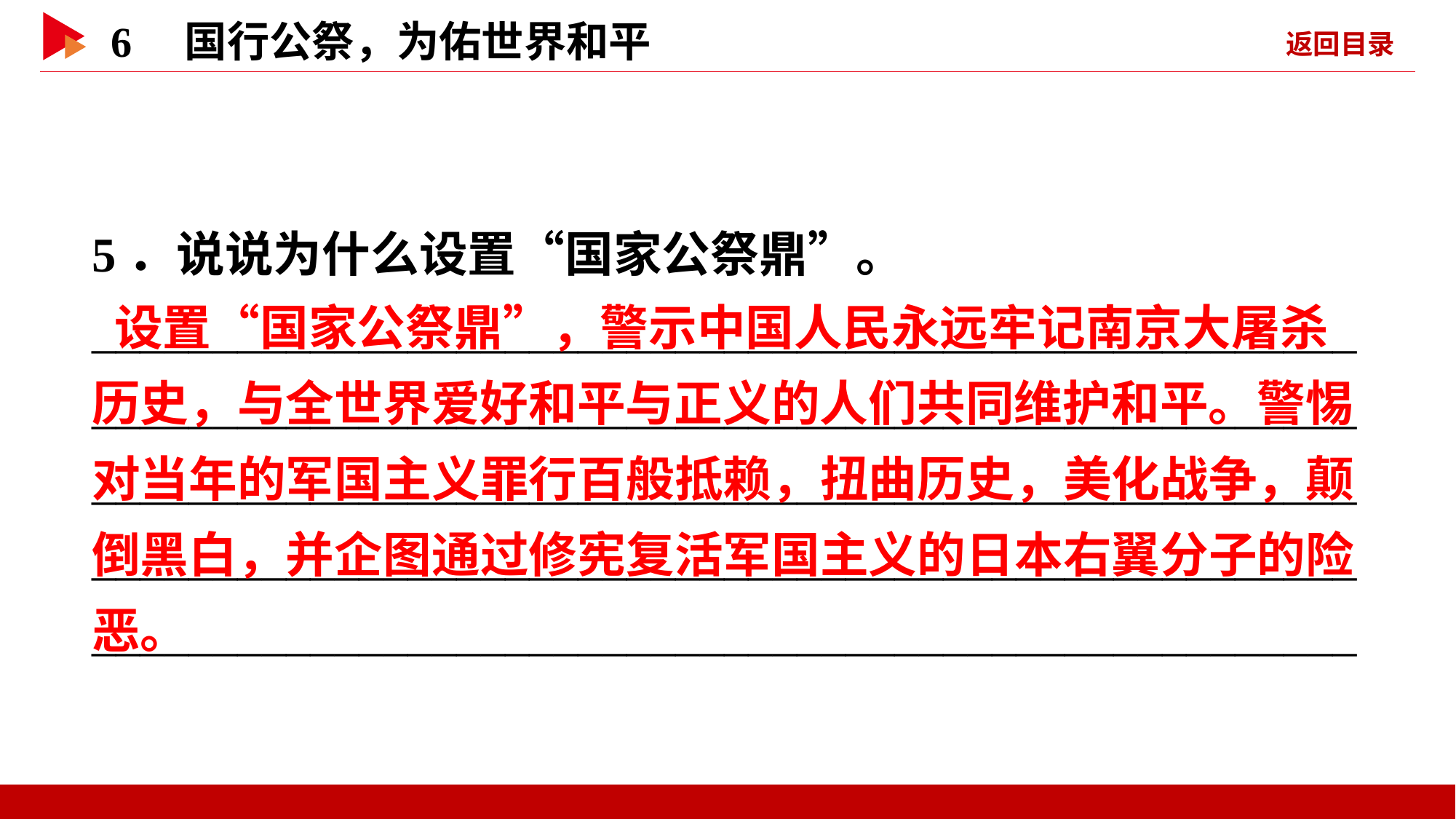

5．说说为什么设置“国家公祭鼎”。
____________________________________________________________________________________________________________________________________________________________________________________________________________________________________________________________________
 设置“国家公祭鼎”，警示中国人民永远牢记南京大屠杀历史，与全世界爱好和平与正义的人们共同维护和平。警惕对当年的军国主义罪行百般抵赖，扭曲历史，美化战争，颠倒黑白，并企图通过修宪复活军国主义的日本右翼分子的险恶。